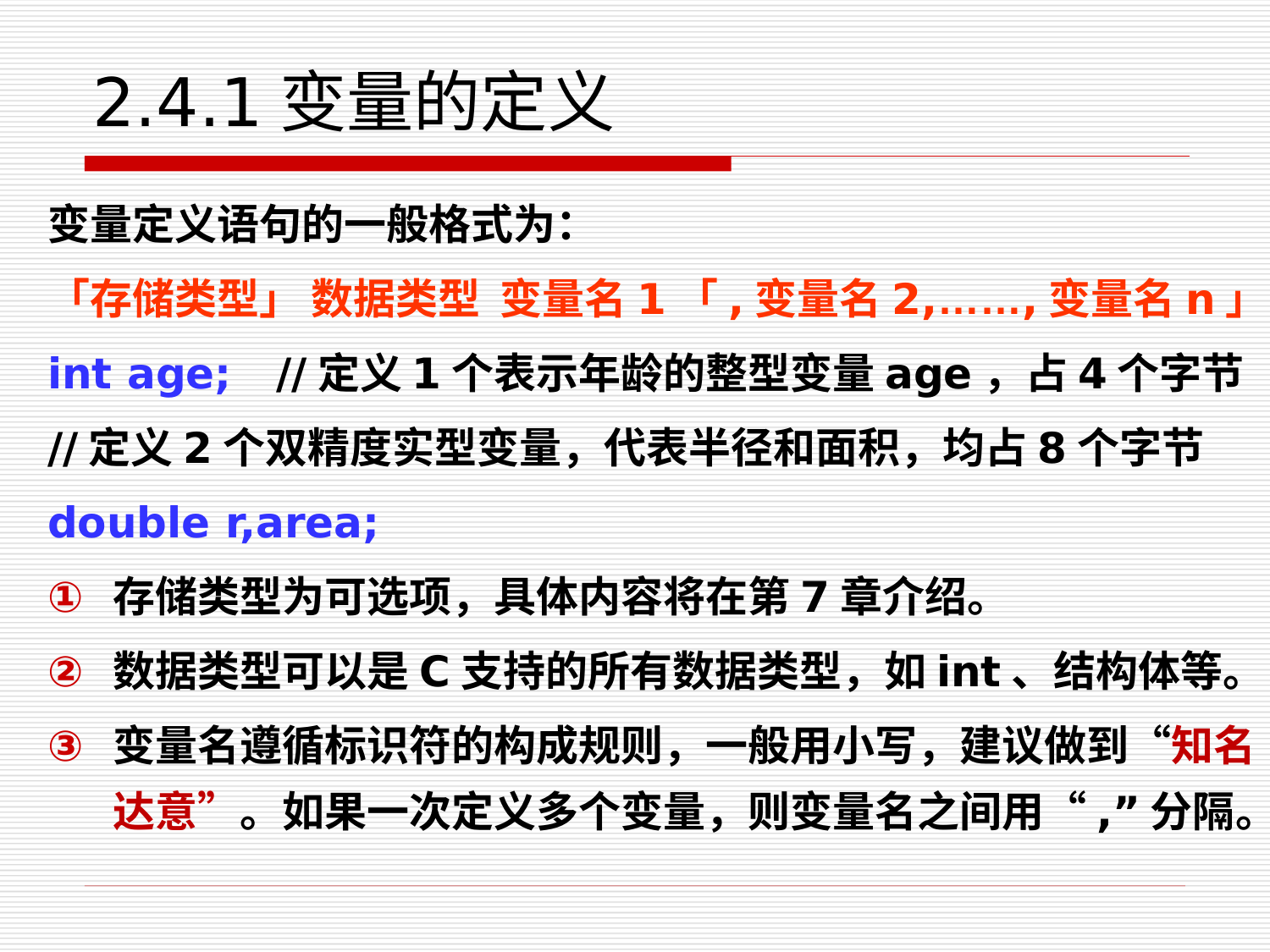

# 2.4.1变量的定义
变量定义语句的一般格式为：
「存储类型」 数据类型  变量名1「,变量名2,……,变量名n」；
int age;   //定义1个表示年龄的整型变量age，占4个字节
//定义2个双精度实型变量，代表半径和面积，均占8个字节
double r,area;
存储类型为可选项，具体内容将在第7章介绍。
数据类型可以是C支持的所有数据类型，如int、结构体等。
变量名遵循标识符的构成规则，一般用小写，建议做到“知名达意”。如果一次定义多个变量，则变量名之间用“,”分隔。